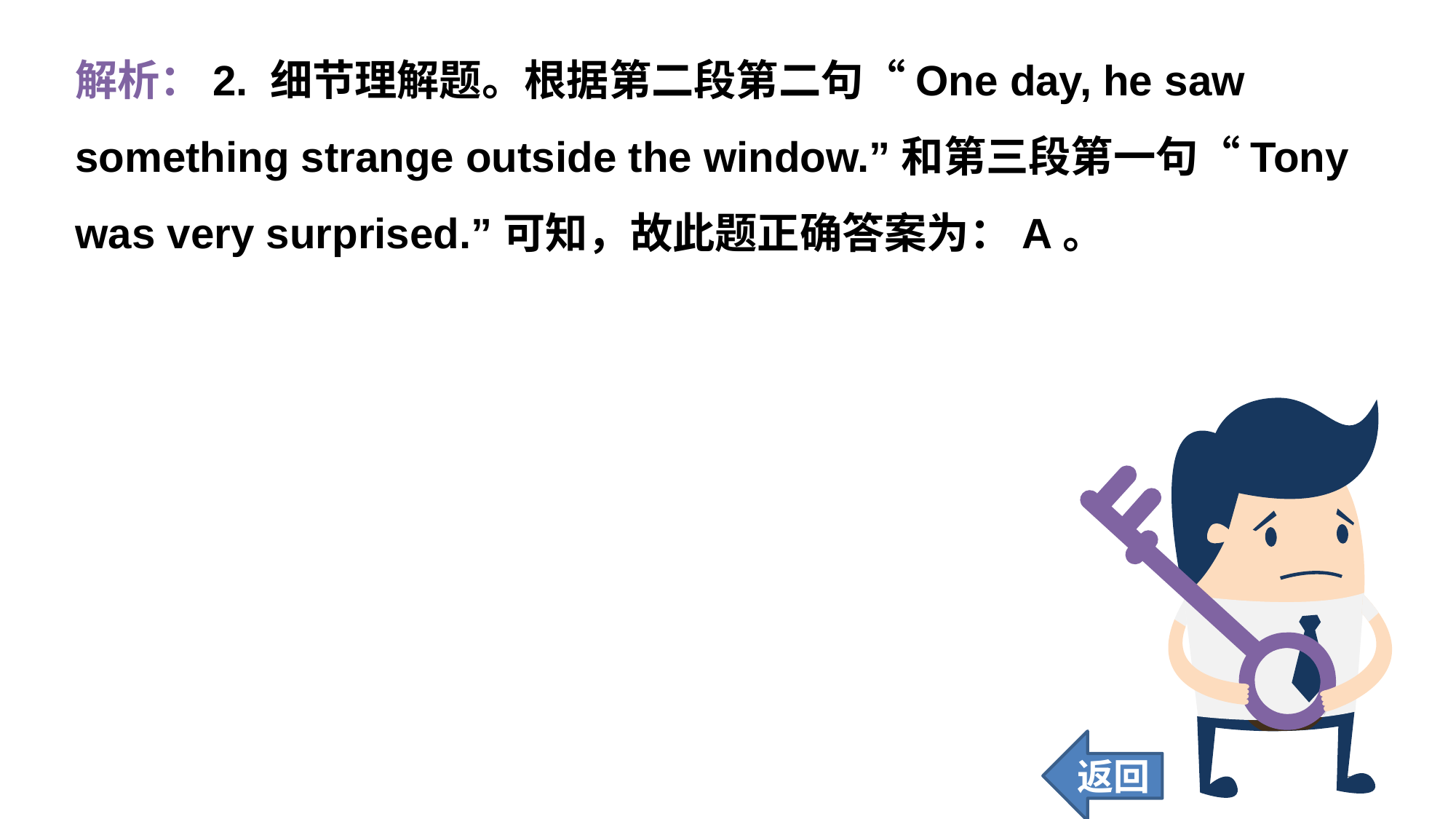

解析：2. 细节理解题。根据第二段第二句“One day, he saw something strange outside the window.”和第三段第一句“Tony was very surprised.”可知，故此题正确答案为：A。

返回
217